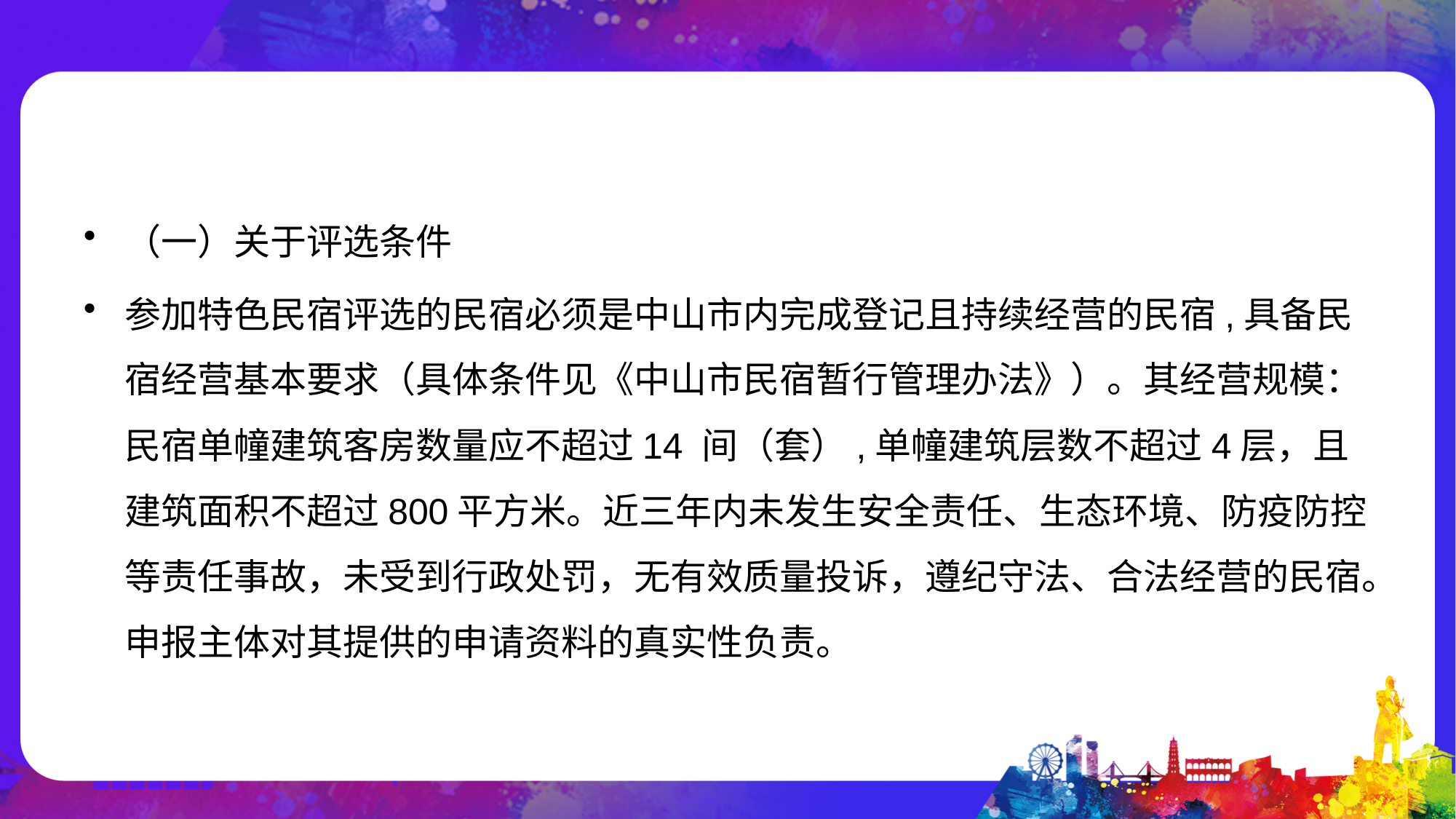

#
（一）关于评选条件
参加特色民宿评选的民宿必须是中山市内完成登记且持续经营的民宿,具备民宿经营基本要求（具体条件见《中山市民宿暂行管理办法》）。其经营规模：民宿单幢建筑客房数量应不超过14 间（套）,单幢建筑层数不超过4层，且建筑面积不超过800平方米。近三年内未发生安全责任、生态环境、防疫防控等责任事故，未受到行政处罚，无有效质量投诉，遵纪守法、合法经营的民宿。申报主体对其提供的申请资料的真实性负责。